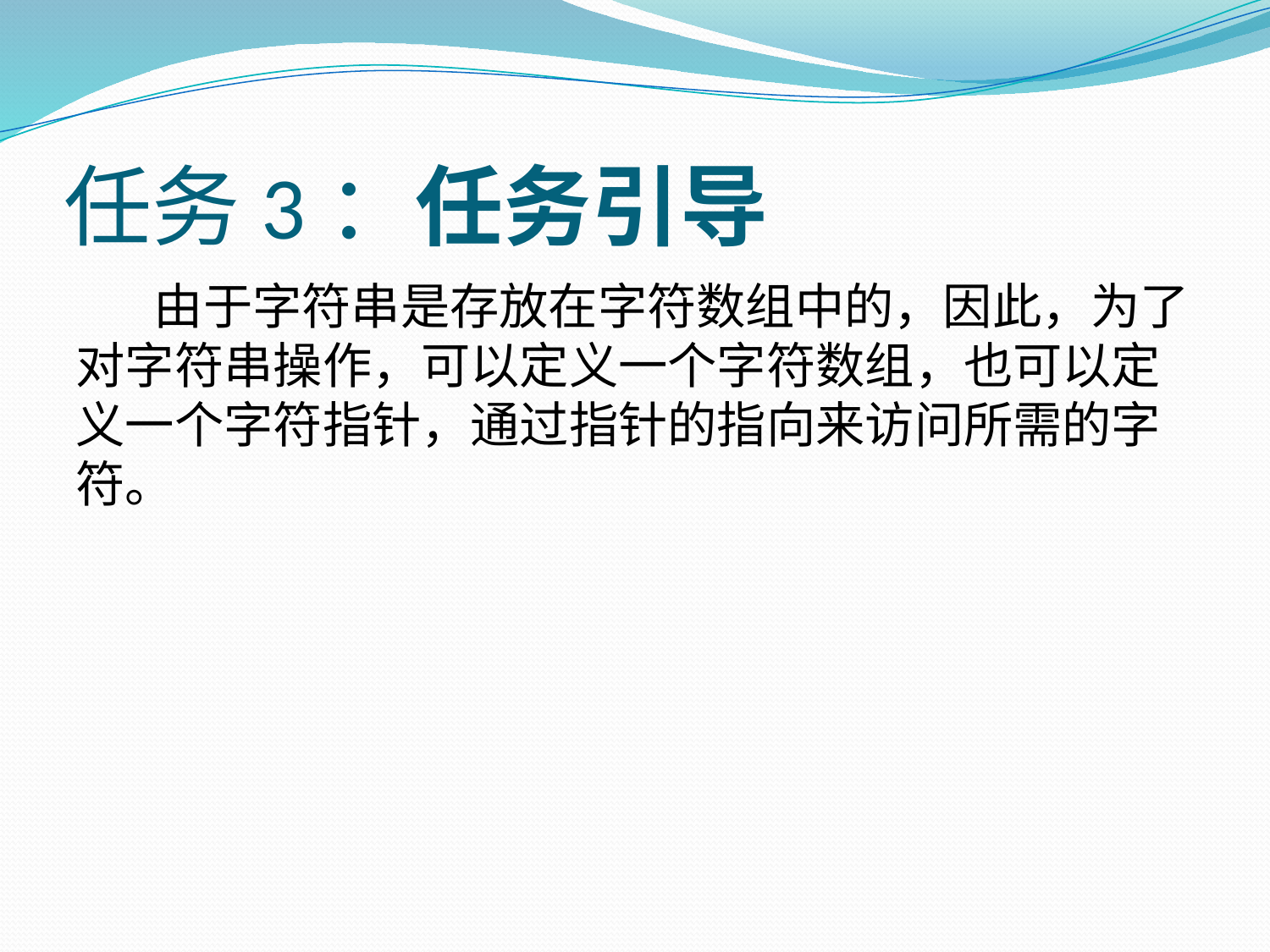

# 任务3：任务引导
      由于字符串是存放在字符数组中的，因此，为了对字符串操作，可以定义一个字符数组，也可以定义一个字符指针，通过指针的指向来访问所需的字符。